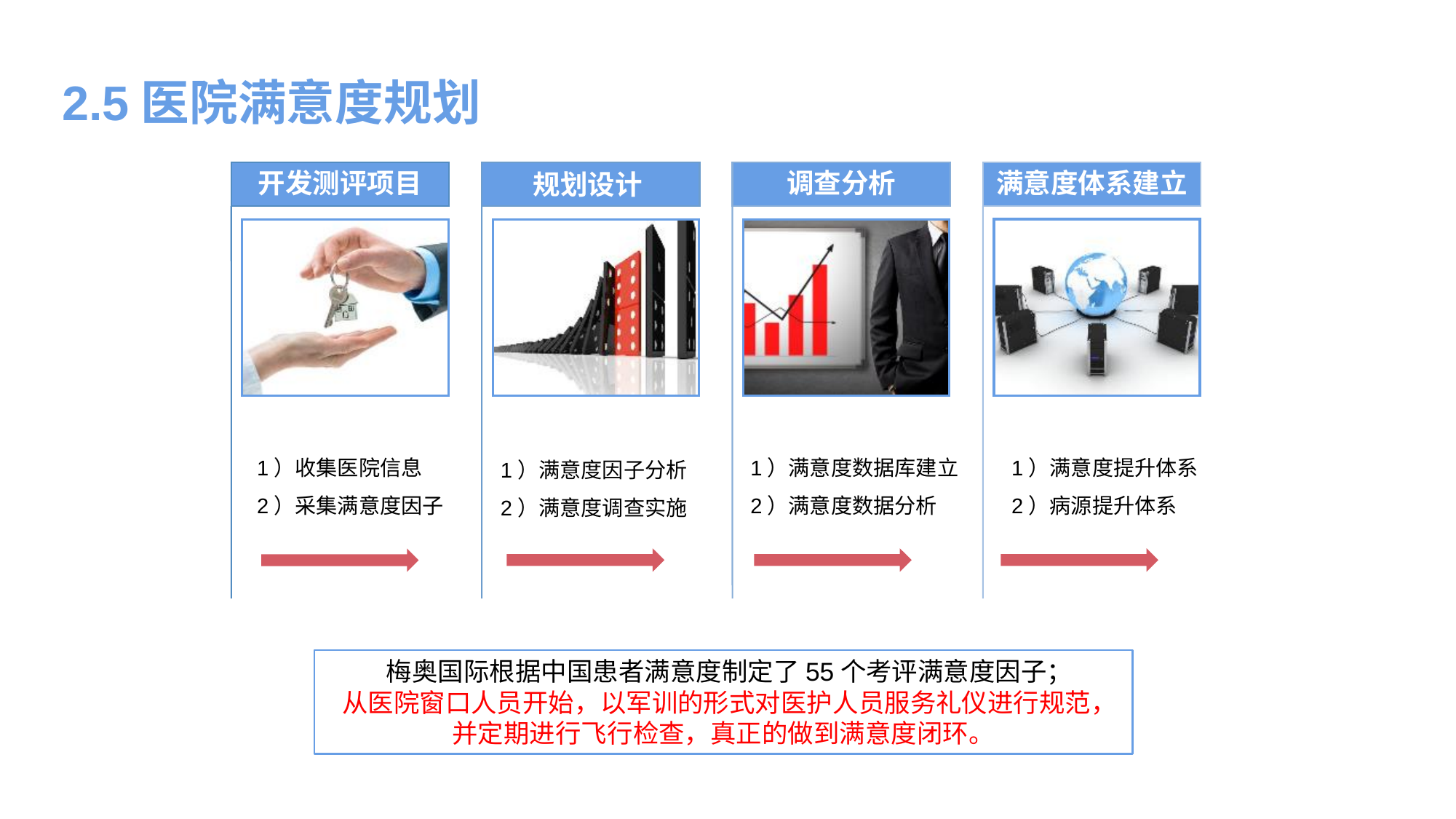

开发测评项目

调查分析
满意度体系建立
规划设计
1）收集医院信息
2）采集满意度因子
1）满意度数据库建立
2）满意度数据分析
1）满意度提升体系
2）病源提升体系
1）满意度因子分析
2）满意度调查实施
2.5医院满意度规划

 梅奥国际根据中国患者满意度制定了55个考评满意度因子；
 从医院窗口人员开始，以军训的形式对医护人员服务礼仪进行规范，并定期进行飞行检查，真正的做到满意度闭环。